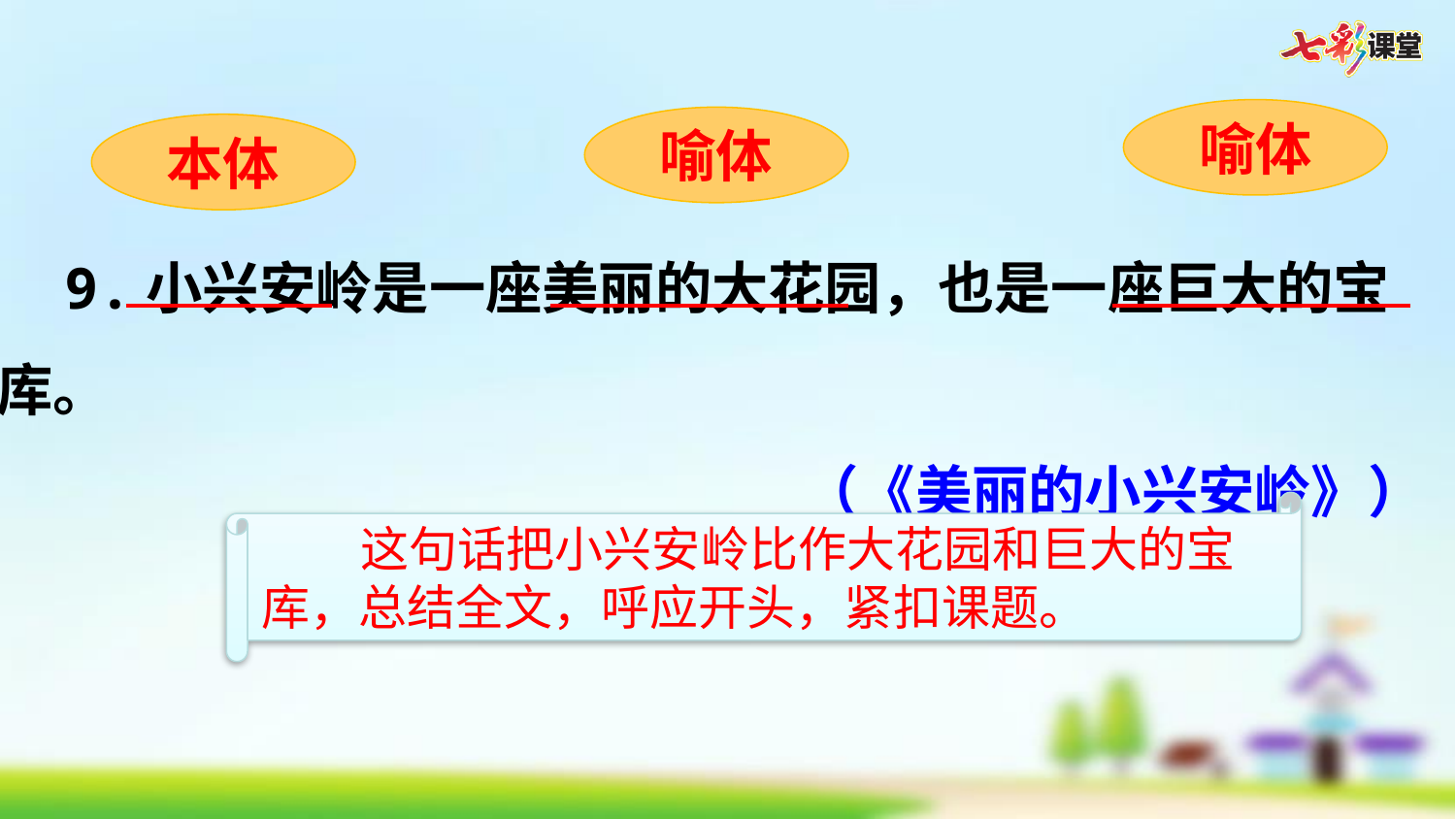

喻体
喻体
本体
  9.小兴安岭是一座美丽的大花园，也是一座巨大的宝库。
（《美丽的小兴安岭》）
        这句话把小兴安岭比作大花园和巨大的宝库，总结全文，呼应开头，紧扣课题。